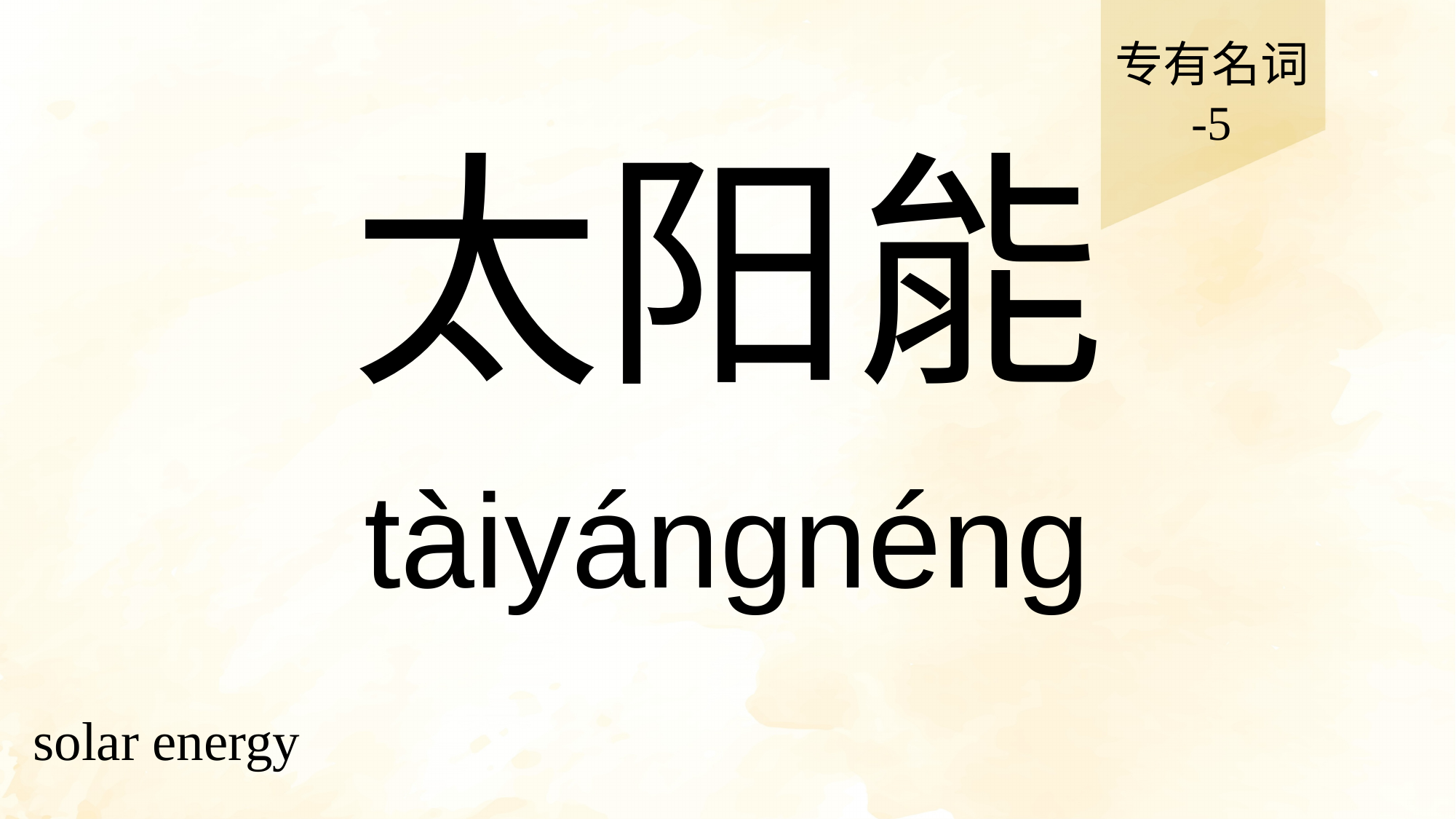

专有名词
-5
# 太阳能
tàiyángnéng
solar energy